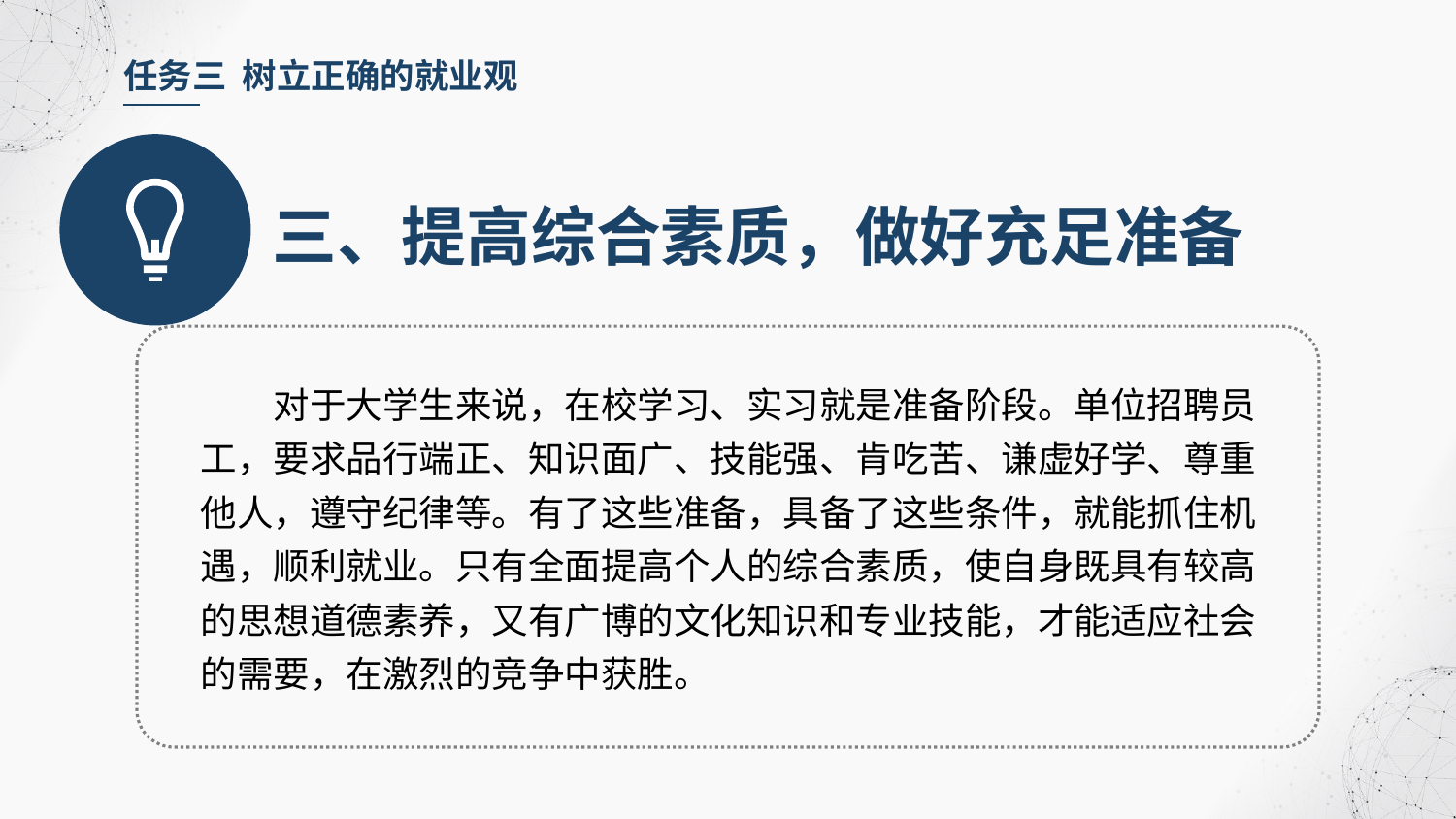

任务三  树立正确的就业观

三、提高综合素质，做好充足准备

对于大学生来说，在校学习、实习就是准备阶段。单位招聘员工，要求品行端正、知识面广、技能强、肯吃苦、谦虚好学、尊重他人，遵守纪律等。有了这些准备，具备了这些条件，就能抓住机遇，顺利就业。只有全面提高个人的综合素质，使自身既具有较高的思想道德素养，又有广博的文化知识和专业技能，才能适应社会的需要，在激烈的竞争中获胜。